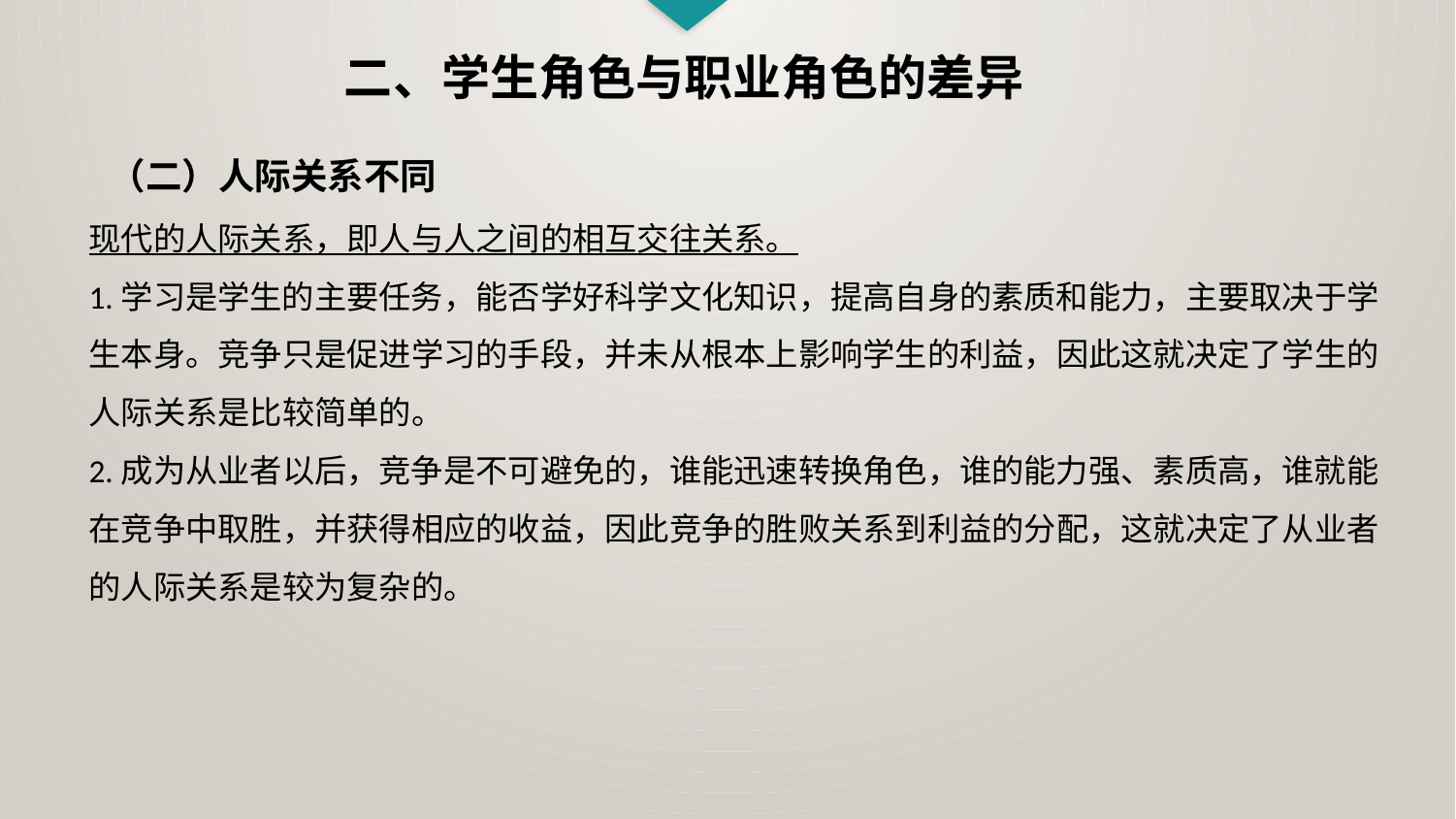

二、学生角色与职业角色的差异
（二）人际关系不同
现代的人际关系，即人与人之间的相互交往关系。
1.学习是学生的主要任务，能否学好科学文化知识，提高自身的素质和能力，主要取决于学生本身。竞争只是促进学习的手段，并未从根本上影响学生的利益，因此这就决定了学生的人际关系是比较简单的。
2.成为从业者以后，竞争是不可避免的，谁能迅速转换角色，谁的能力强、素质高，谁就能在竞争中取胜，并获得相应的收益，因此竞争的胜败关系到利益的分配，这就决定了从业者的人际关系是较为复杂的。
12